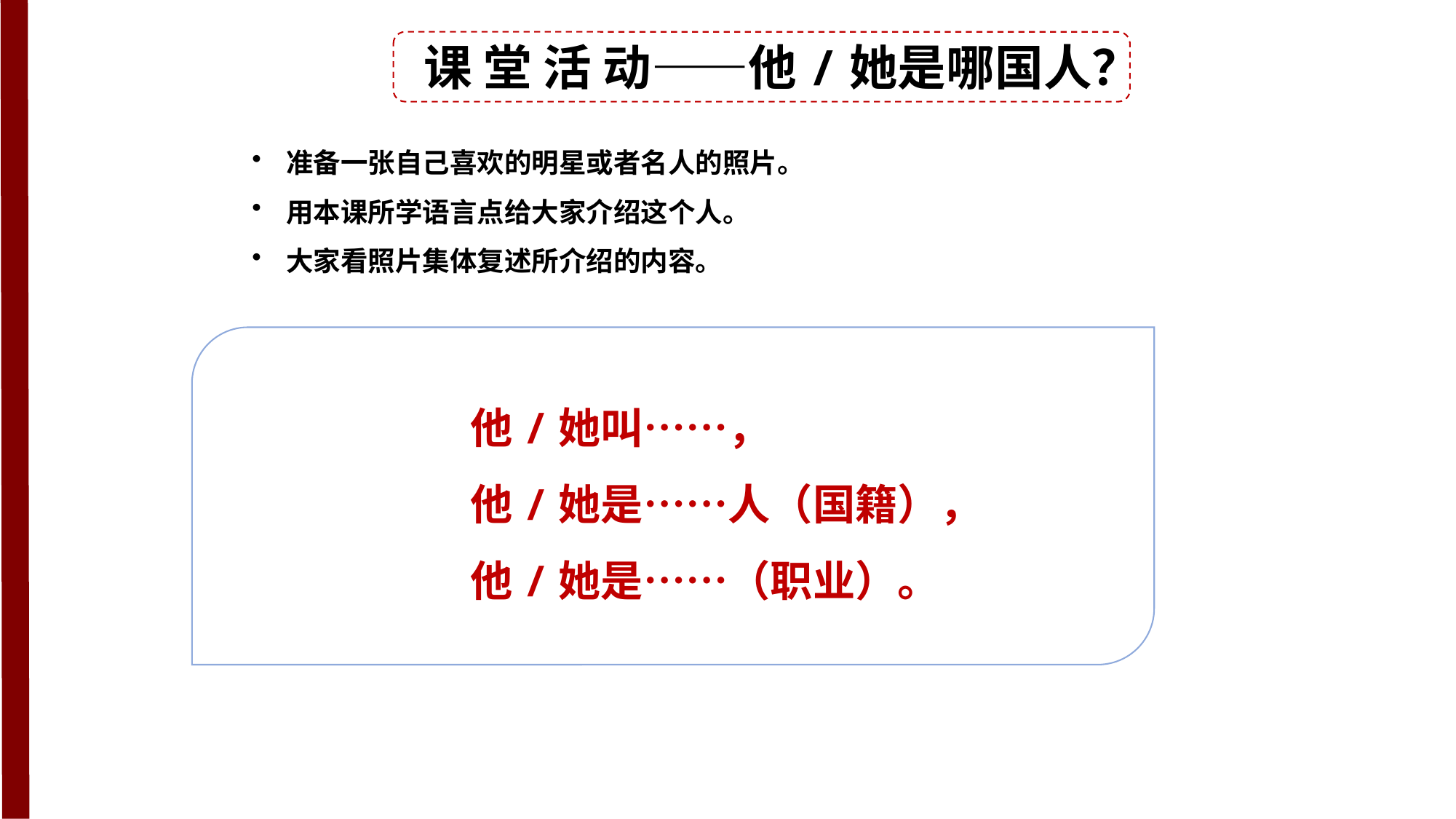

课 堂 活 动——他/她是哪国人？

准备一张自己喜欢的明星或者名人的照片。
用本课所学语言点给大家介绍这个人。
大家看照片集体复述所介绍的内容。

他/她叫……，
他/她是……人（国籍），
他/她是……（职业）。